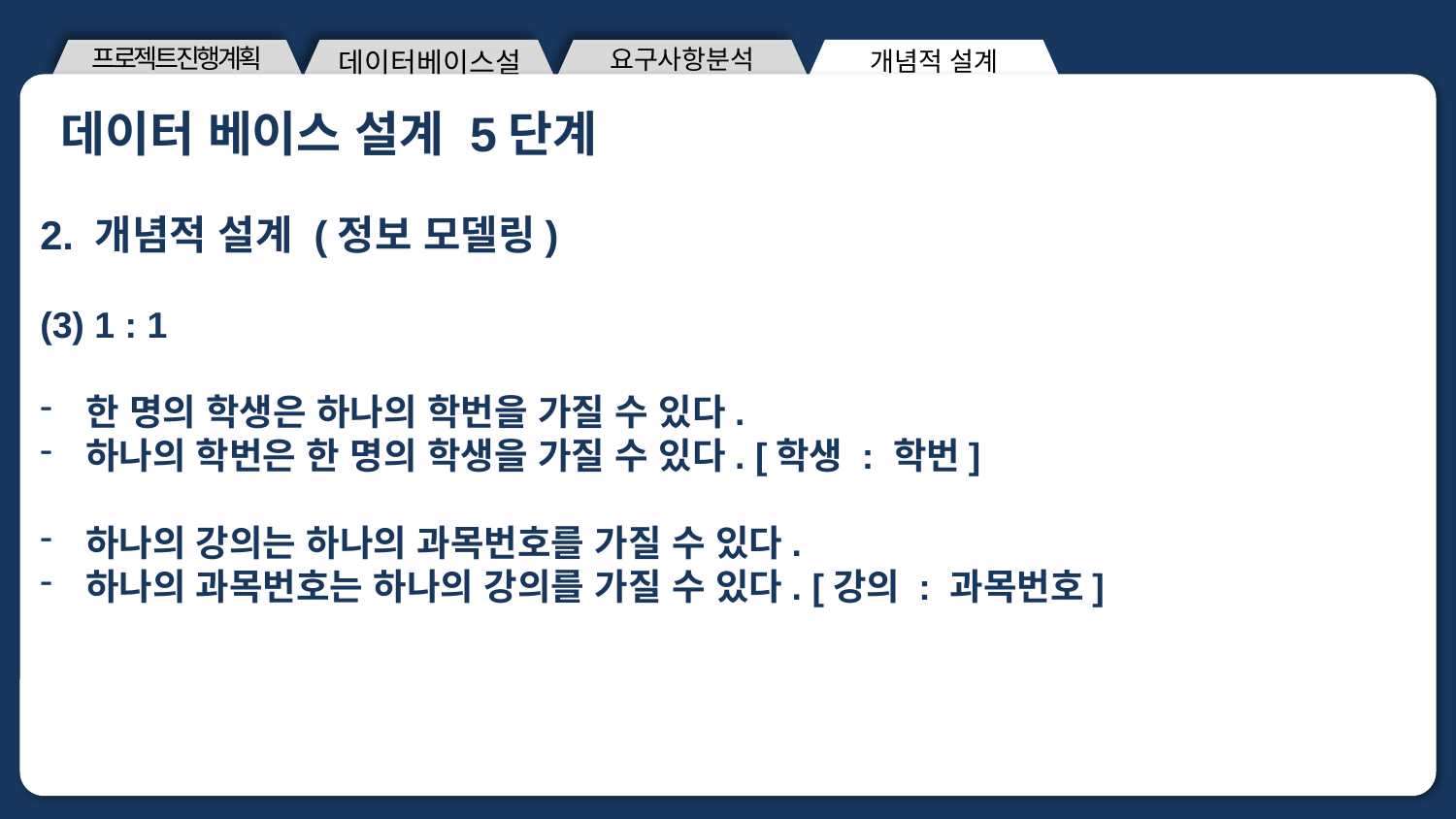

개념적 설계

프로젝트진행계획
요구사항분석
데이터베이스설계

데이터 베이스 설계 5단계
제목을 입력해주세요 제목을 입력해주세요

2. 개념적 설계 (정보 모델링)

(3) 1 : 1

한 명의 학생은 하나의 학번을 가질 수 있다.
하나의 학번은 한 명의 학생을 가질 수 있다. [학생 : 학번]

하나의 강의는 하나의 과목번호를 가질 수 있다.
하나의 과목번호는 하나의 강의를 가질 수 있다. [강의 : 과목번호]

A :  답변을 써주세요
ㅇㅇㅇ
ㅇㅇ명 대상
설문조사
48%
<출처 : 출처를 입력해주세요>